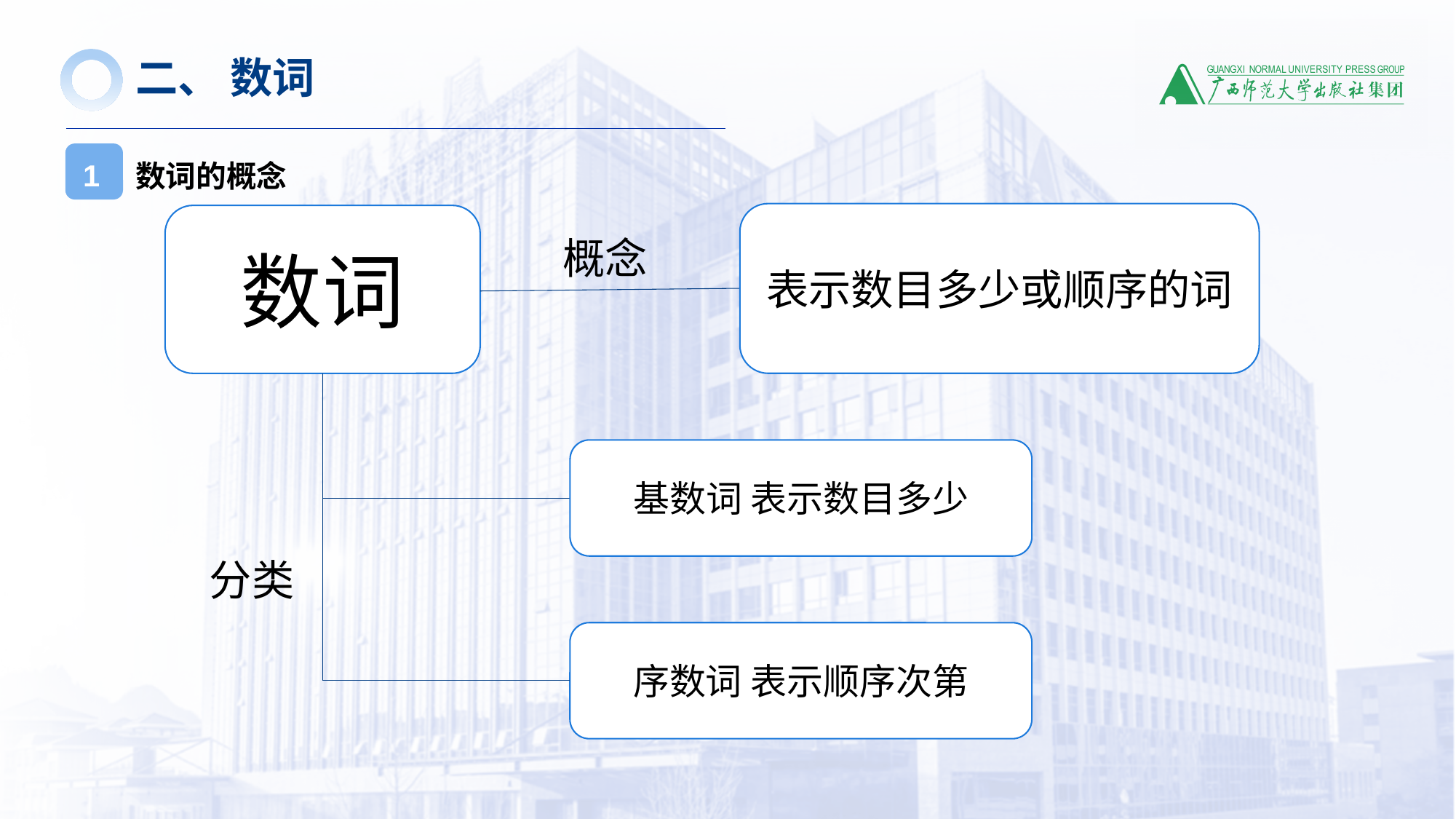

二、 数词

数词的概念

1
表示数目多少或顺序的词
数词
概念
基数词 表示数目多少
分类
序数词 表示顺序次第